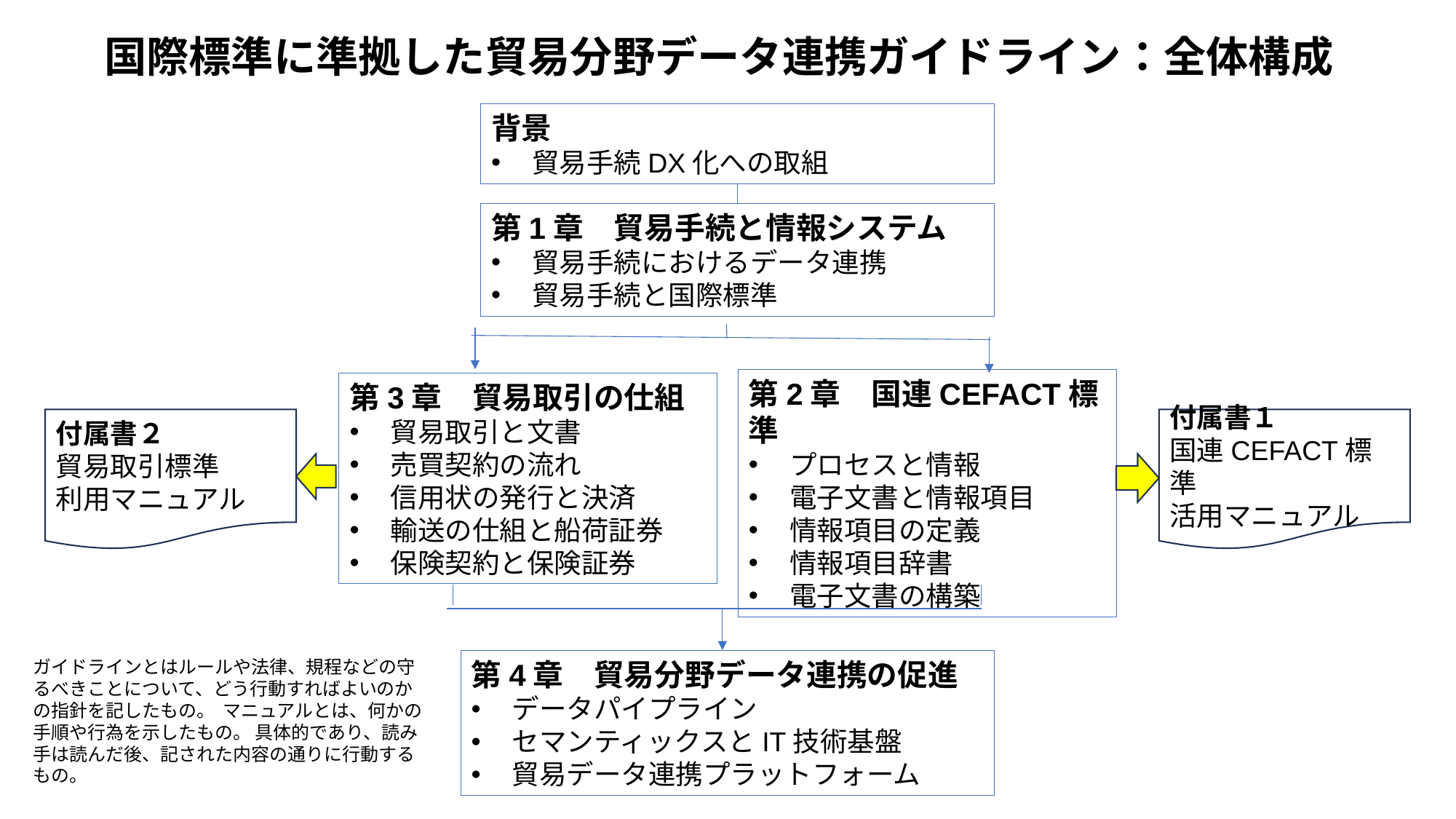

国際標準に準拠した貿易分野データ連携ガイドライン：全体構成
背景
貿易手続DX化への取組
第1章　貿易手続と情報システム
貿易手続におけるデータ連携
貿易手続と国際標準
第2章　国連CEFACT標準
プロセスと情報
電子文書と情報項目
情報項目の定義
情報項目辞書
電子文書の構築
第3章　貿易取引の仕組
貿易取引と文書
売買契約の流れ
信用状の発行と決済
輸送の仕組と船荷証券
保険契約と保険証券
付属書２
貿易取引標準
利用マニュアル
付属書１
国連CEFACT標準
活用マニュアル

ガイドラインとはルールや法律、規程などの守るべきことについて、どう行動すればよいのかの指針を記したもの。  マニュアルとは、何かの手順や行為を示したもの。 具体的であり、読み手は読んだ後、記された内容の通りに行動するもの。
第4章　貿易分野データ連携の促進
データパイプライン
セマンティックスとIT技術基盤
貿易データ連携プラットフォーム